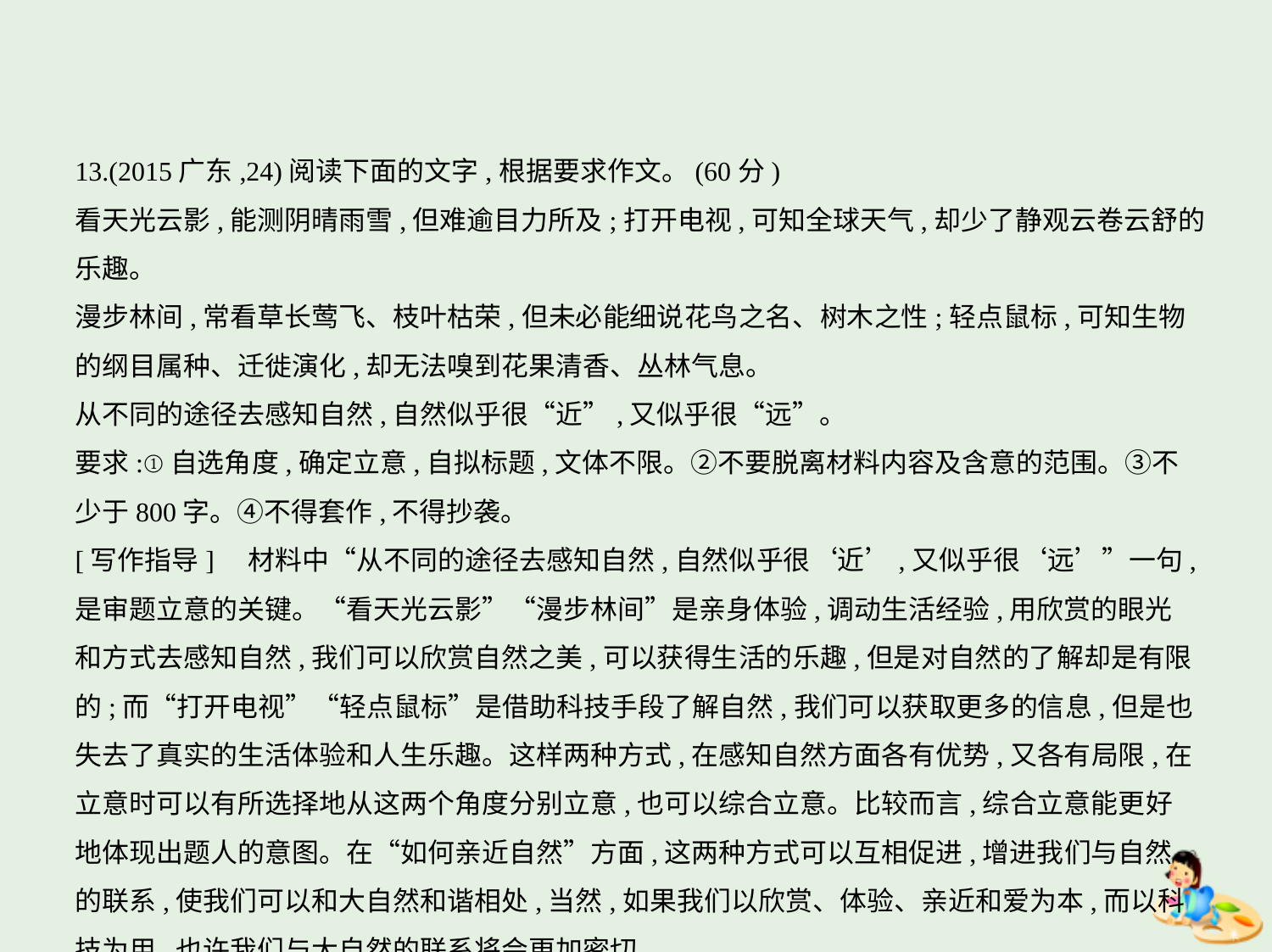

13.(2015广东,24)阅读下面的文字,根据要求作文。(60分)
看天光云影,能测阴晴雨雪,但难逾目力所及;打开电视,可知全球天气,却少了静观云卷云舒的乐趣。
漫步林间,常看草长莺飞、枝叶枯荣,但未必能细说花鸟之名、树木之性;轻点鼠标,可知生物
的纲目属种、迁徙演化,却无法嗅到花果清香、丛林气息。
从不同的途径去感知自然,自然似乎很“近”,又似乎很“远”。
要求:①自选角度,确定立意,自拟标题,文体不限。②不要脱离材料内容及含意的范围。③不
少于800字。④不得套作,不得抄袭。
[写作指导]　材料中“从不同的途径去感知自然,自然似乎很‘近’,又似乎很‘远’”一句,
是审题立意的关键。“看天光云影”“漫步林间”是亲身体验,调动生活经验,用欣赏的眼光
和方式去感知自然,我们可以欣赏自然之美,可以获得生活的乐趣,但是对自然的了解却是有限
的;而“打开电视”“轻点鼠标”是借助科技手段了解自然,我们可以获取更多的信息,但是也
失去了真实的生活体验和人生乐趣。这样两种方式,在感知自然方面各有优势,又各有局限,在
立意时可以有所选择地从这两个角度分别立意,也可以综合立意。比较而言,综合立意能更好
地体现出题人的意图。在“如何亲近自然”方面,这两种方式可以互相促进,增进我们与自然
的联系,使我们可以和大自然和谐相处,当然,如果我们以欣赏、体验、亲近和爱为本,而以科
技为用,也许我们与大自然的联系将会更加密切。